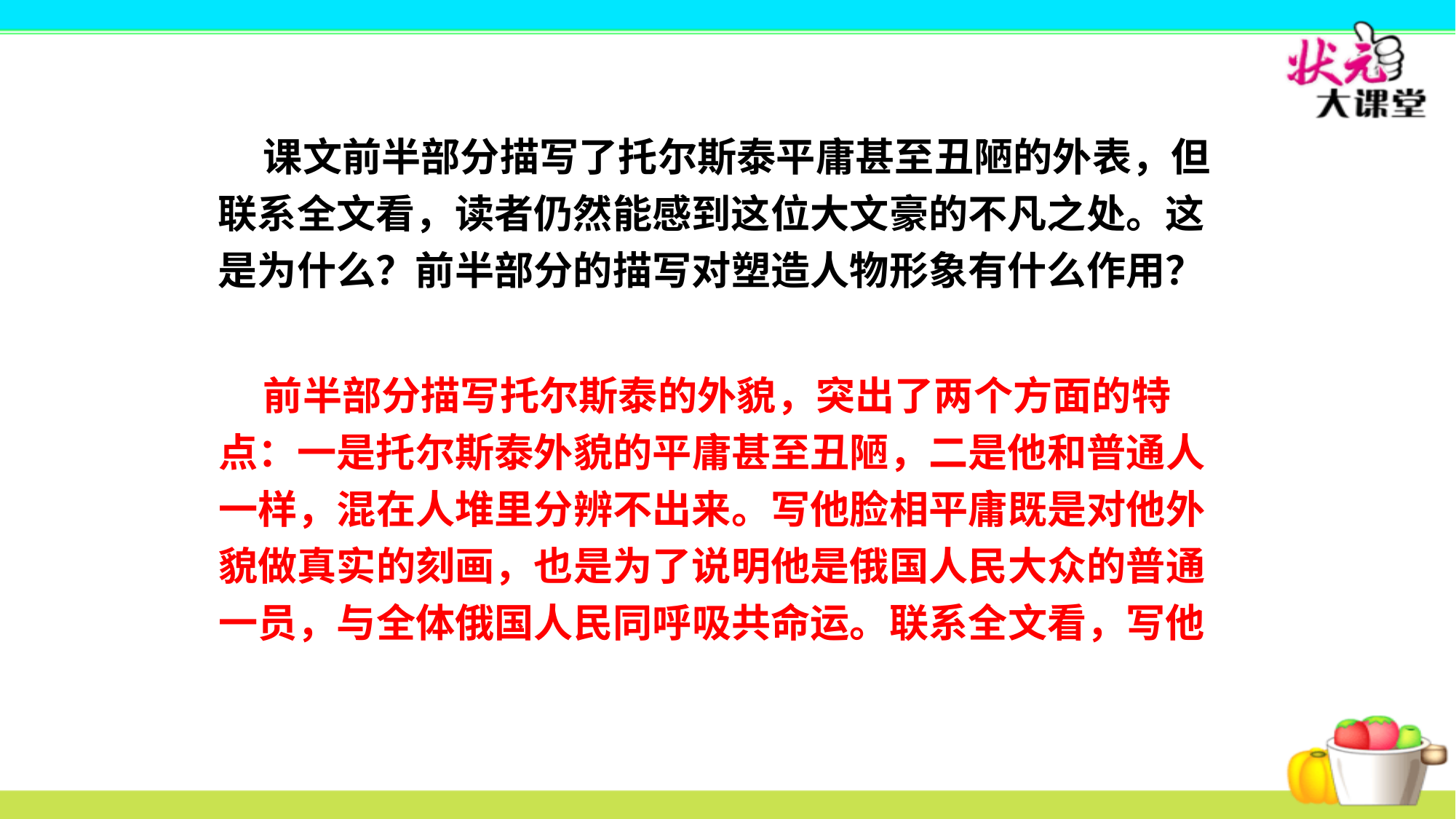

课文前半部分描写了托尔斯泰平庸甚至丑陋的外表，但联系全文看，读者仍然能感到这位大文豪的不凡之处。这是为什么？前半部分的描写对塑造人物形象有什么作用？
    前半部分描写托尔斯泰的外貌，突出了两个方面的特点：一是托尔斯泰外貌的平庸甚至丑陋，二是他和普通人一样，混在人堆里分辨不出来。写他脸相平庸既是对他外貌做真实的刻画，也是为了说明他是俄国人民大众的普通一员，与全体俄国人民同呼吸共命运。联系全文看，写他